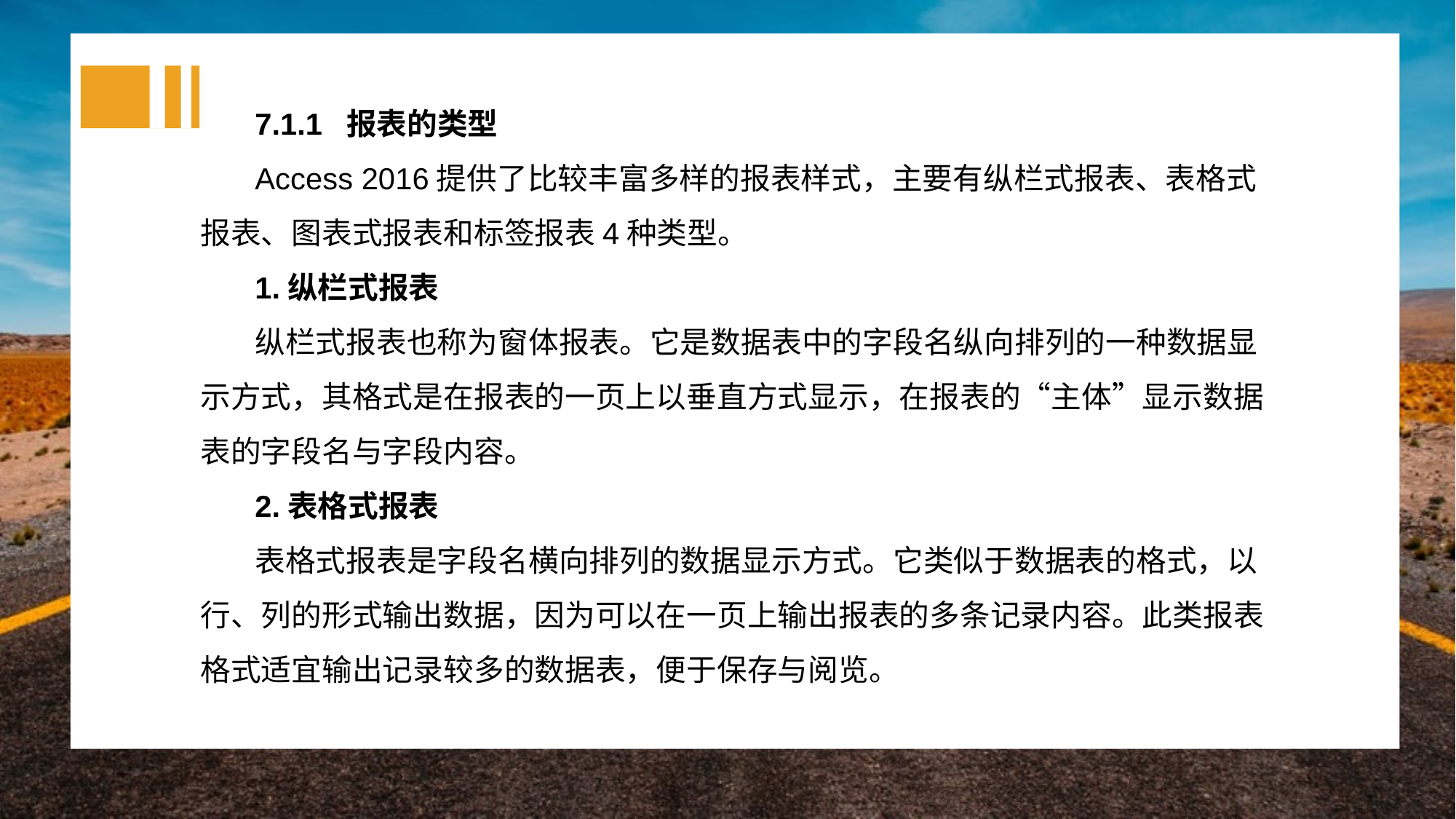

7.1.1  报表的类型
Access 2016提供了比较丰富多样的报表样式，主要有纵栏式报表、表格式报表、图表式报表和标签报表4种类型。
1.纵栏式报表
纵栏式报表也称为窗体报表。它是数据表中的字段名纵向排列的一种数据显示方式，其格式是在报表的一页上以垂直方式显示，在报表的“主体”显示数据表的字段名与字段内容。
2.表格式报表
表格式报表是字段名横向排列的数据显示方式。它类似于数据表的格式，以行、列的形式输出数据，因为可以在一页上输出报表的多条记录内容。此类报表格式适宜输出记录较多的数据表，便于保存与阅览。